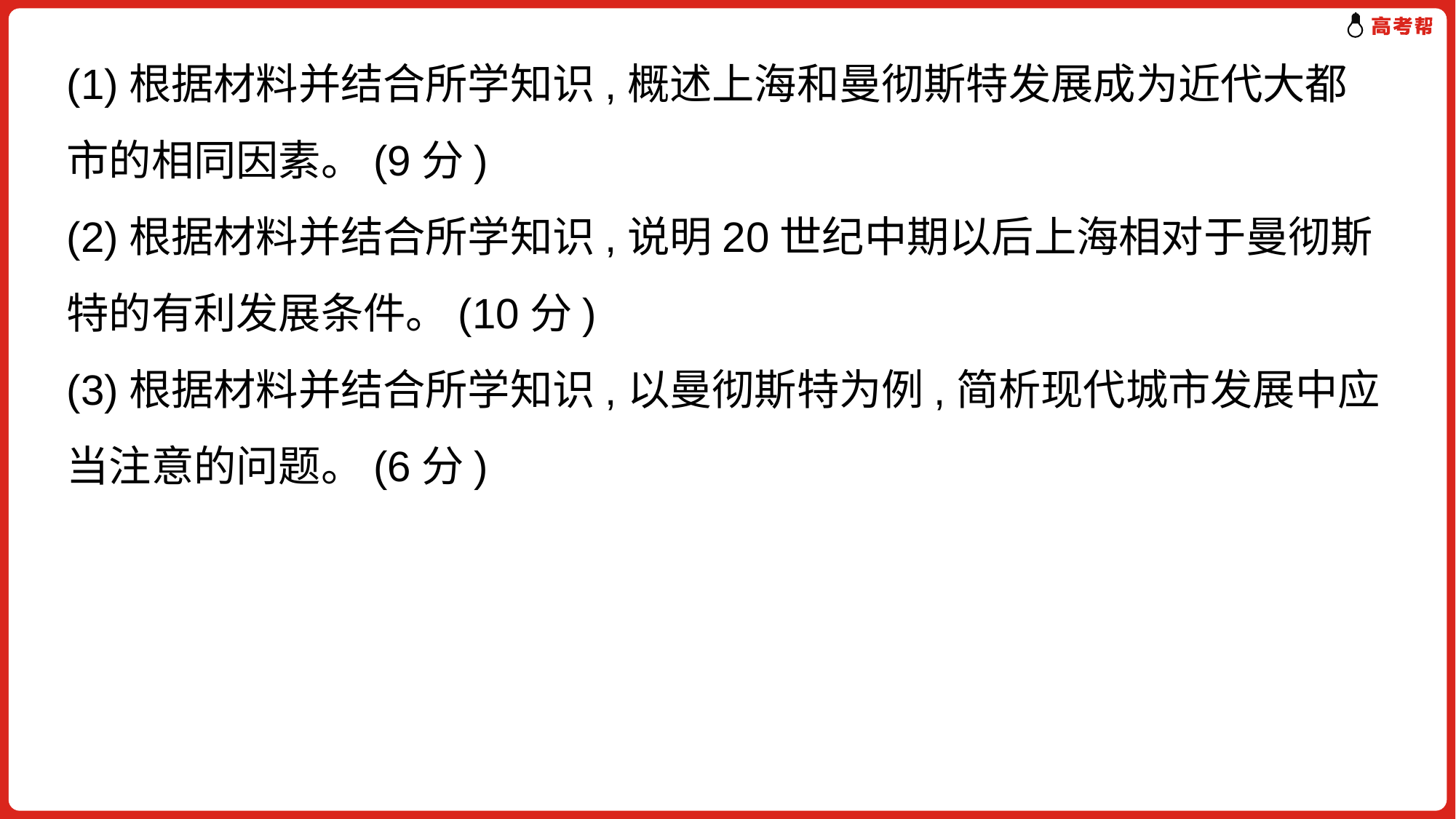

(1)根据材料并结合所学知识,概述上海和曼彻斯特发展成为近代大都市的相同因素。(9分)
(2)根据材料并结合所学知识,说明20世纪中期以后上海相对于曼彻斯特的有利发展条件。(10分)
(3)根据材料并结合所学知识,以曼彻斯特为例,简析现代城市发展中应当注意的问题。(6分)